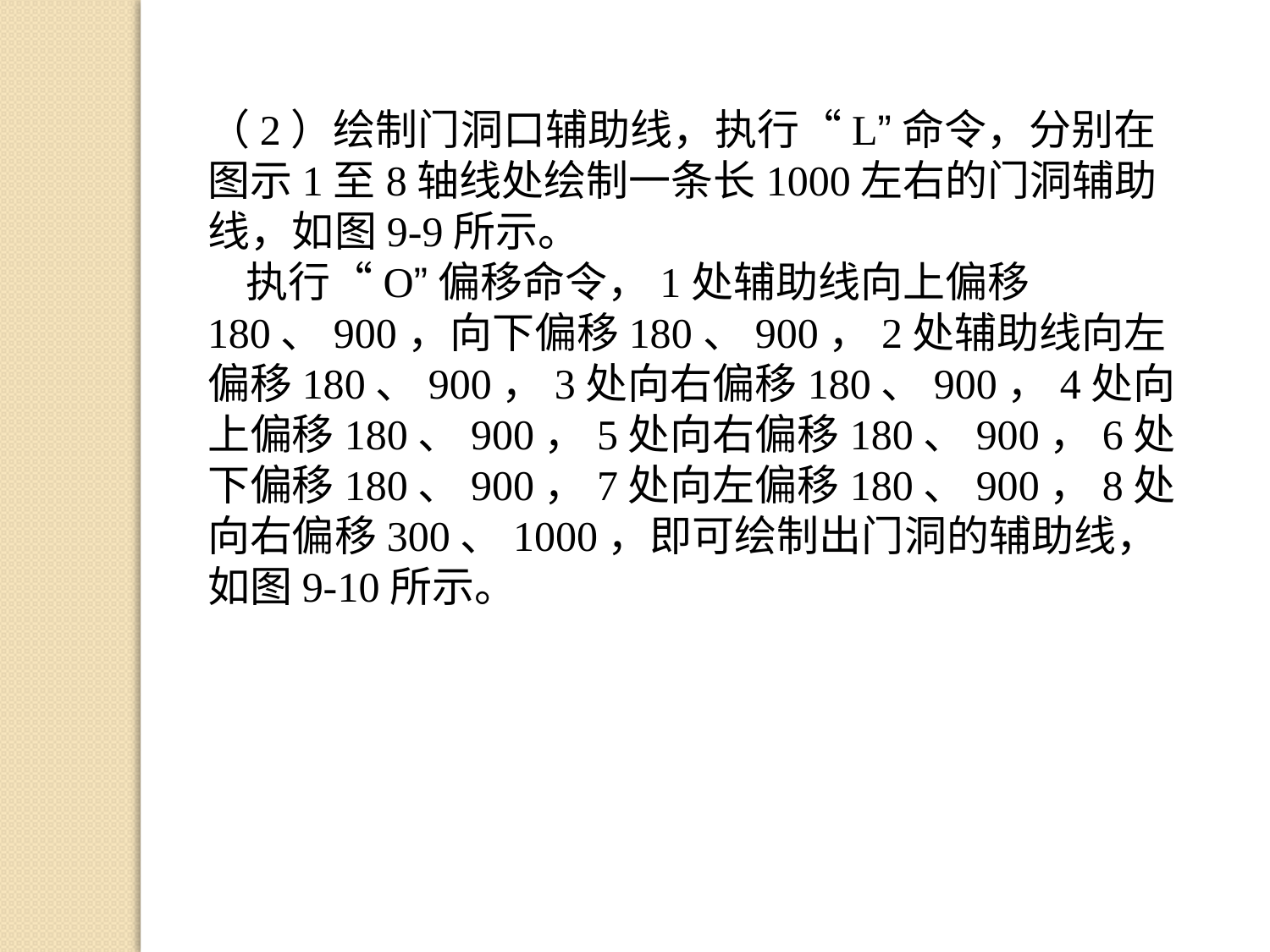

（2）绘制门洞口辅助线，执行“L”命令，分别在图示1至8轴线处绘制一条长1000左右的门洞辅助线，如图9-9所示。
   执行“O”偏移命令，1处辅助线向上偏移180、900，向下偏移180、900，2处辅助线向左偏移180、900，3处向右偏移180、900，4处向上偏移180、900，5处向右偏移180、900，6处下偏移180、900，7处向左偏移180、900，8处向右偏移300、1000，即可绘制出门洞的辅助线，如图9-10所示。